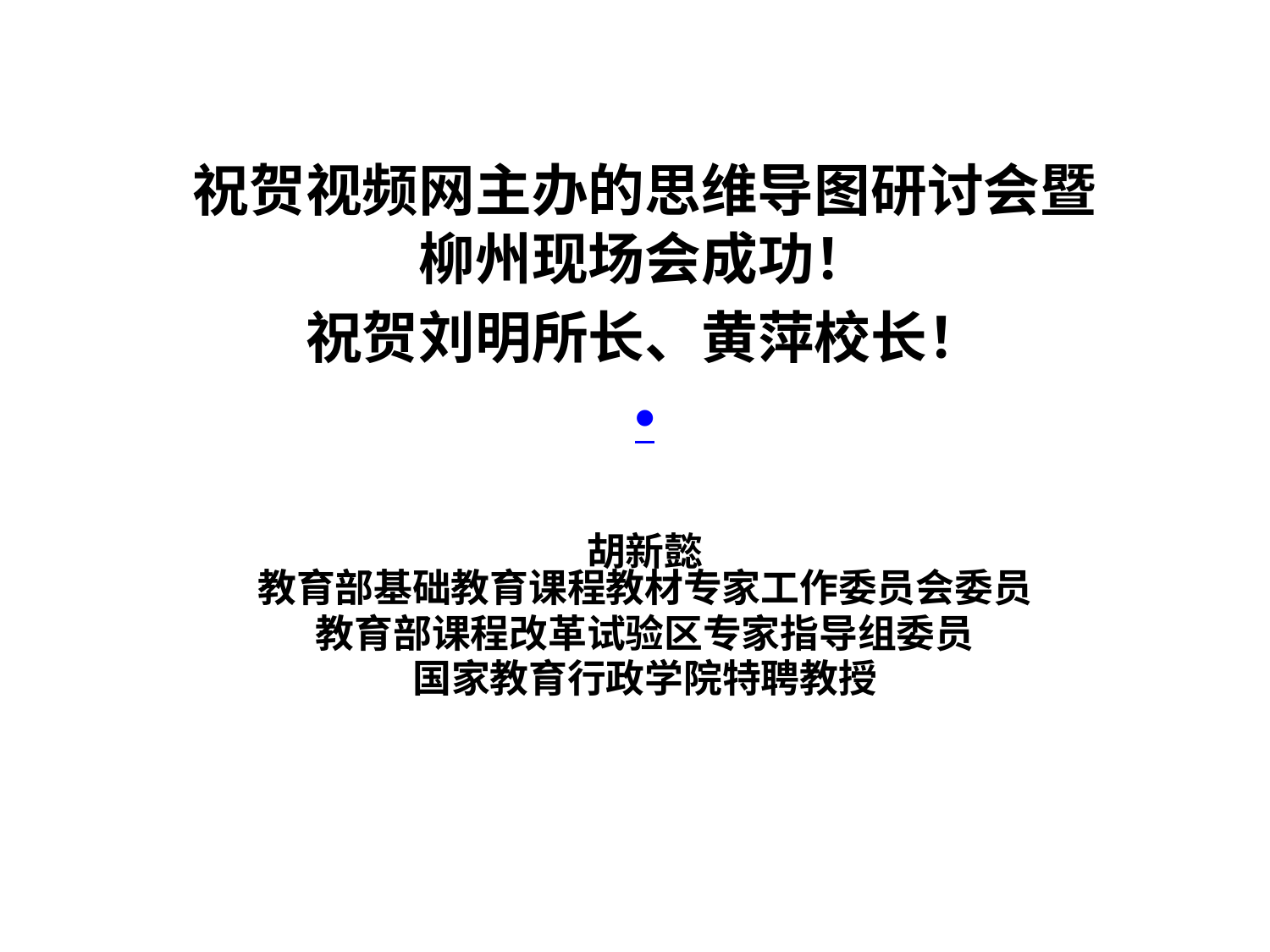

祝贺视频网主办的思维导图研讨会暨柳州现场会成功！
祝贺刘明所长、黄萍校长！
•

胡新懿
教育部基础教育课程教材专家工作委员会委员
教育部课程改革试验区专家指导组委员
国家教育行政学院特聘教授